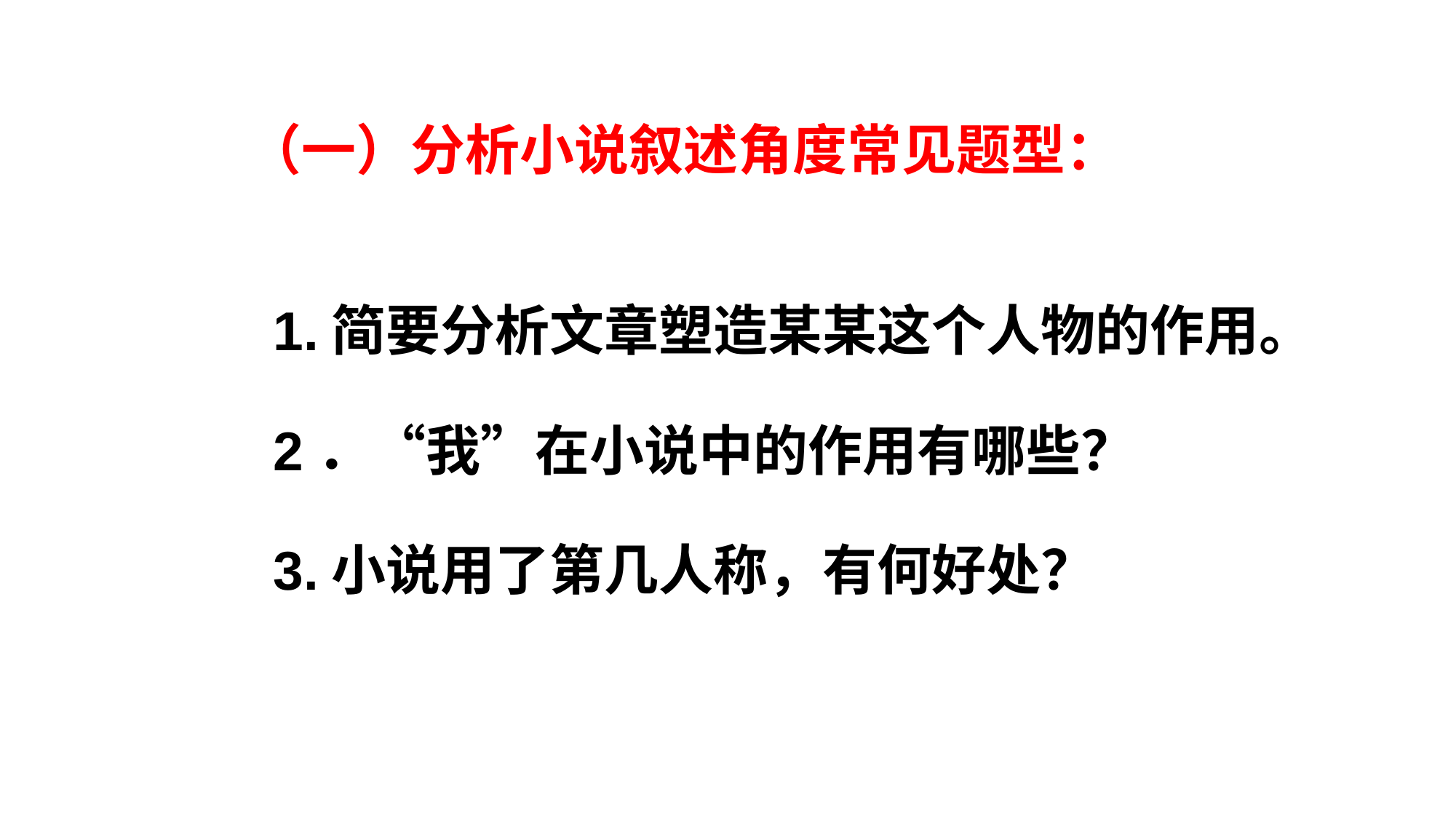

# （一）分析小说叙述角度常见题型：
1.简要分析文章塑造某某这个人物的作用。
2．“我”在小说中的作用有哪些？
3.小说用了第几人称，有何好处？